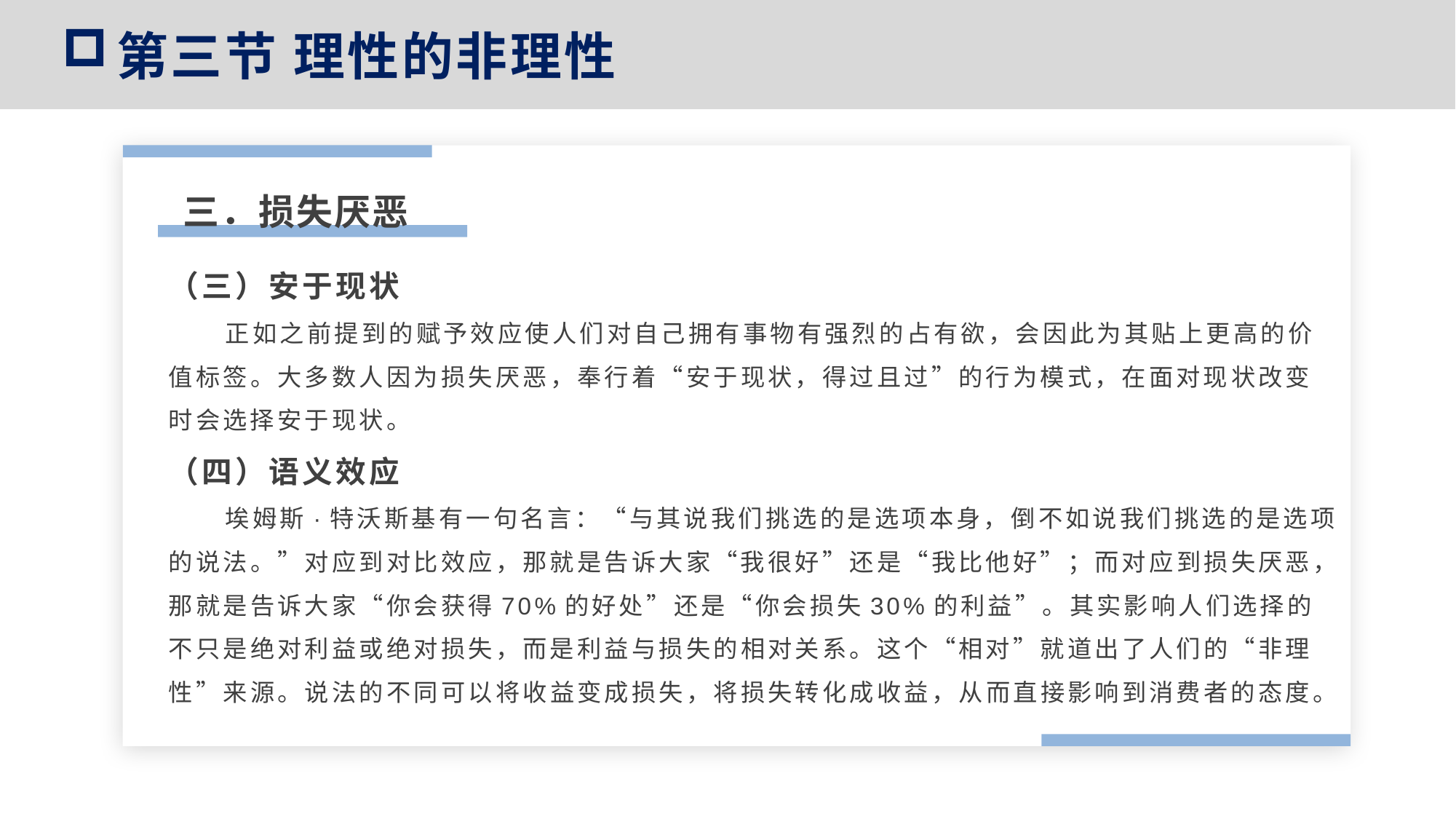

第三节 理性的非理性

三．损失厌恶

（三）安于现状
      正如之前提到的赋予效应使人们对自己拥有事物有强烈的占有欲，会因此为其贴上更高的价值标签。大多数人因为损失厌恶，奉行着“安于现状，得过且过”的行为模式，在面对现状改变时会选择安于现状。
（四）语义效应
      埃姆斯·特沃斯基有一句名言：“与其说我们挑选的是选项本身，倒不如说我们挑选的是选项的说法。”对应到对比效应，那就是告诉大家“我很好”还是“我比他好”；而对应到损失厌恶，那就是告诉大家“你会获得70%的好处”还是“你会损失30%的利益”。其实影响人们选择的不只是绝对利益或绝对损失，而是利益与损失的相对关系。这个“相对”就道出了人们的“非理性”来源。说法的不同可以将收益变成损失，将损失转化成收益，从而直接影响到消费者的态度。